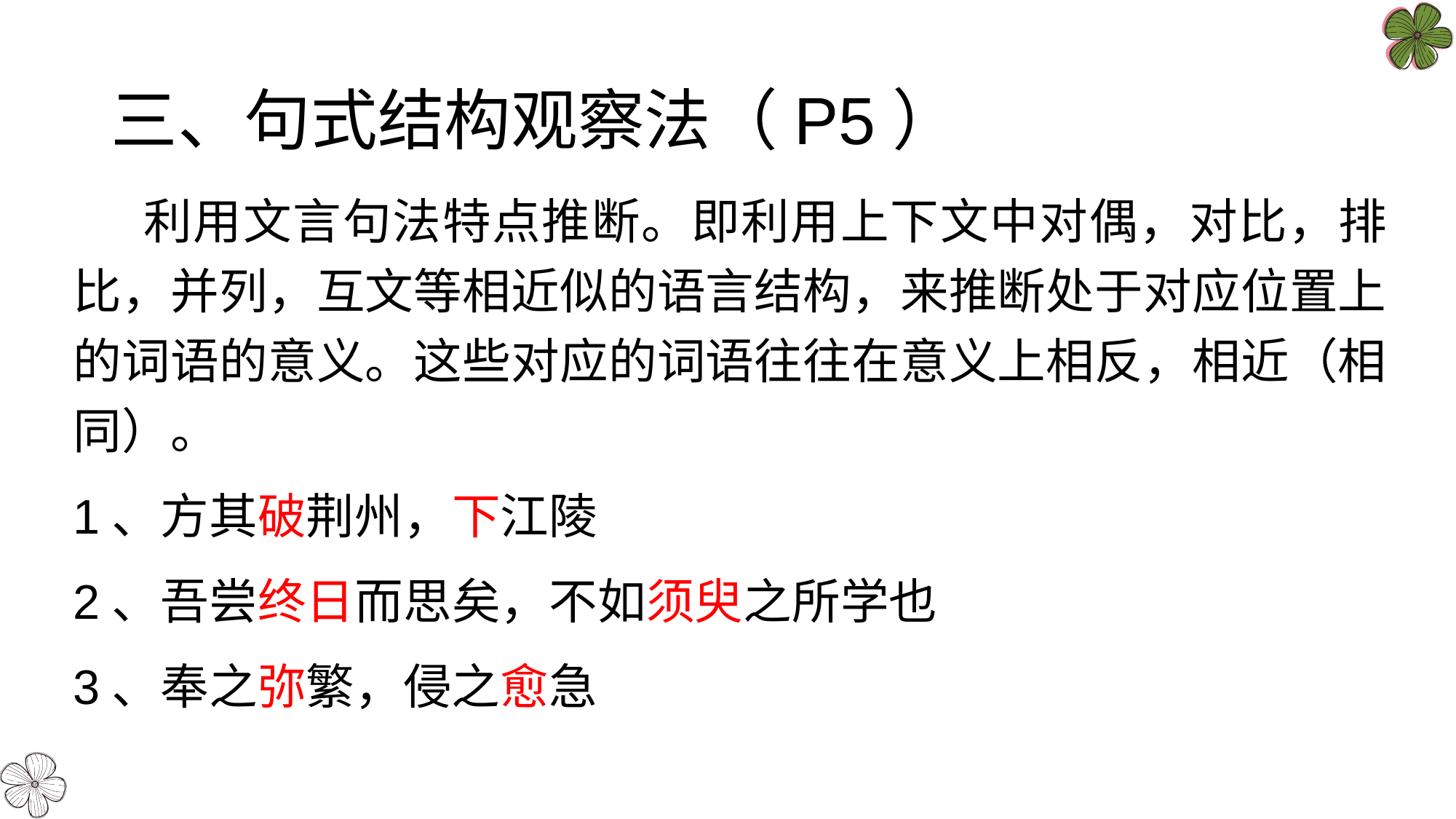

# 三、句式结构观察法（P5）
       利用文言句法特点推断。即利用上下文中对偶，对比，排比，并列，互文等相近似的语言结构，来推断处于对应位置上的词语的意义。这些对应的词语往往在意义上相反，相近（相同）。
1、方其破荆州，下江陵
2、吾尝终日而思矣，不如须臾之所学也
3、奉之弥繁，侵之愈急